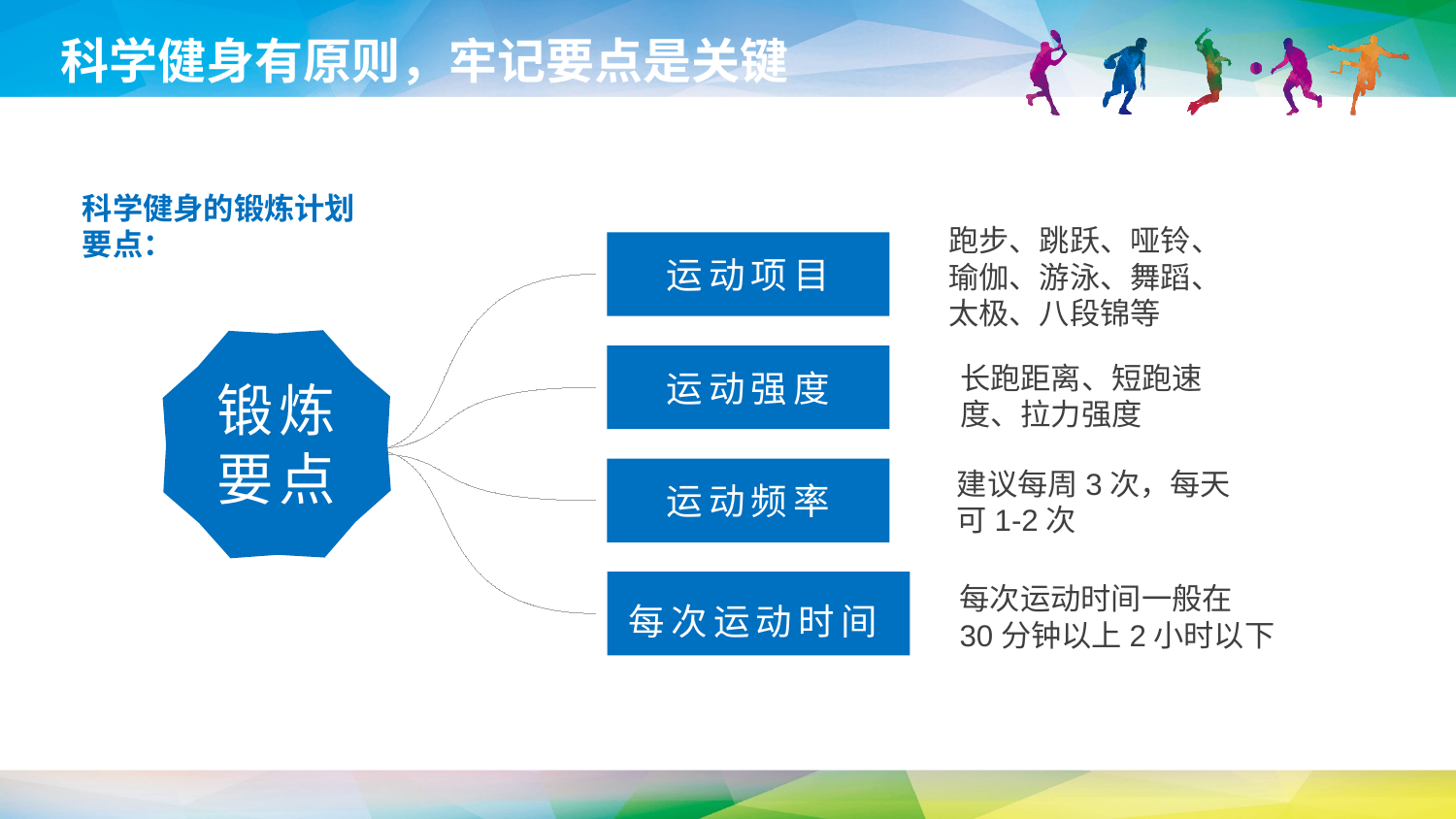

科学健身有原则，牢记要点是关键
科学健身的锻炼计划要点：
跑步、跳跃、哑铃、瑜伽、游泳、舞蹈、太极、八段锦等

运动项目

锻炼
要点

运动强度
长跑距离、短跑速度、拉力强度

建议每周3次，每天可1-2次

运动频率

每次运动时间
每次运动时间一般在
30分钟以上2小时以下
延时符